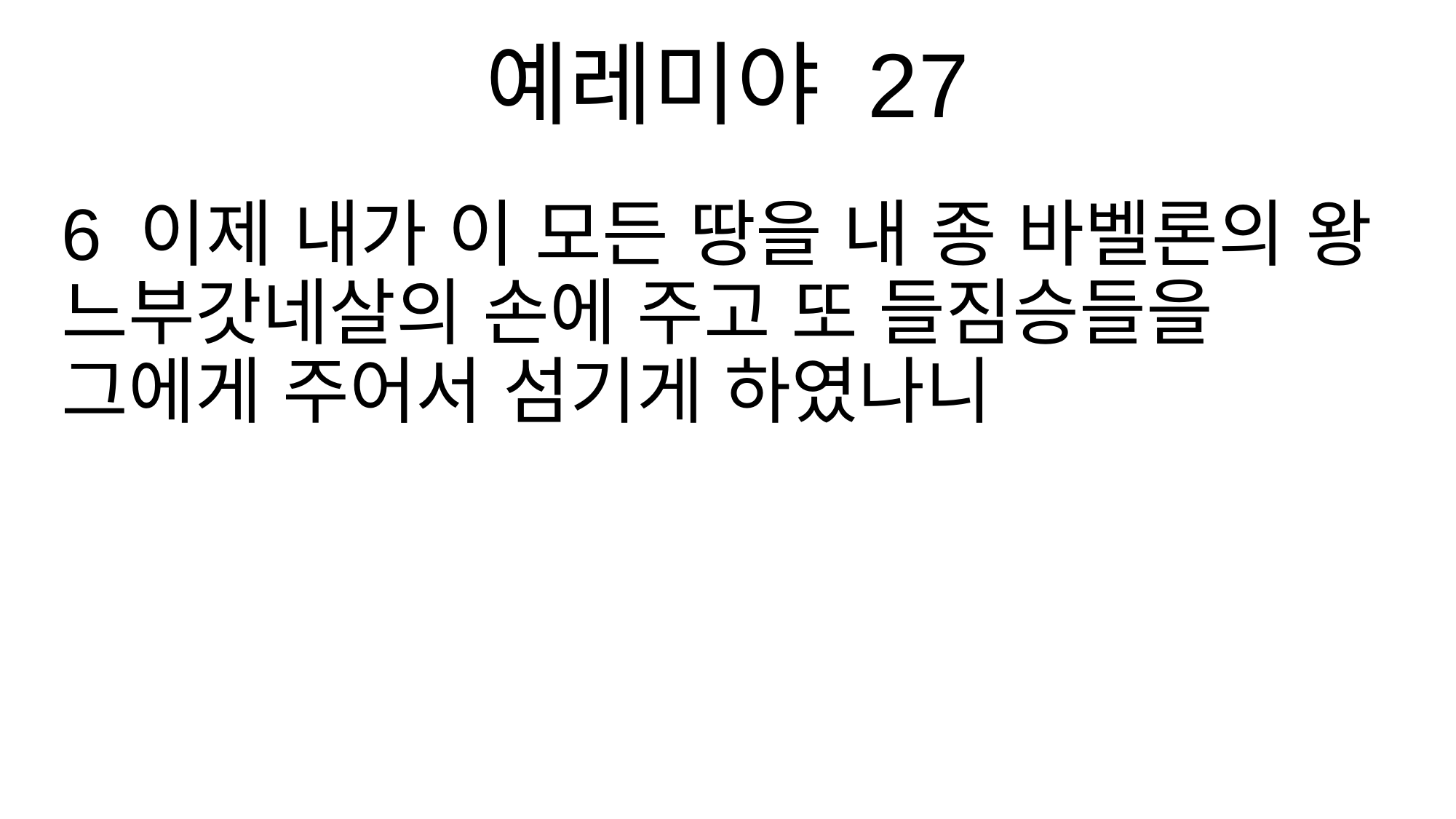

예레미야 27
6 이제 내가 이 모든 땅을 내 종 바벨론의 왕 느부갓네살의 손에 주고 또 들짐승들을 그에게 주어서 섬기게 하였나니